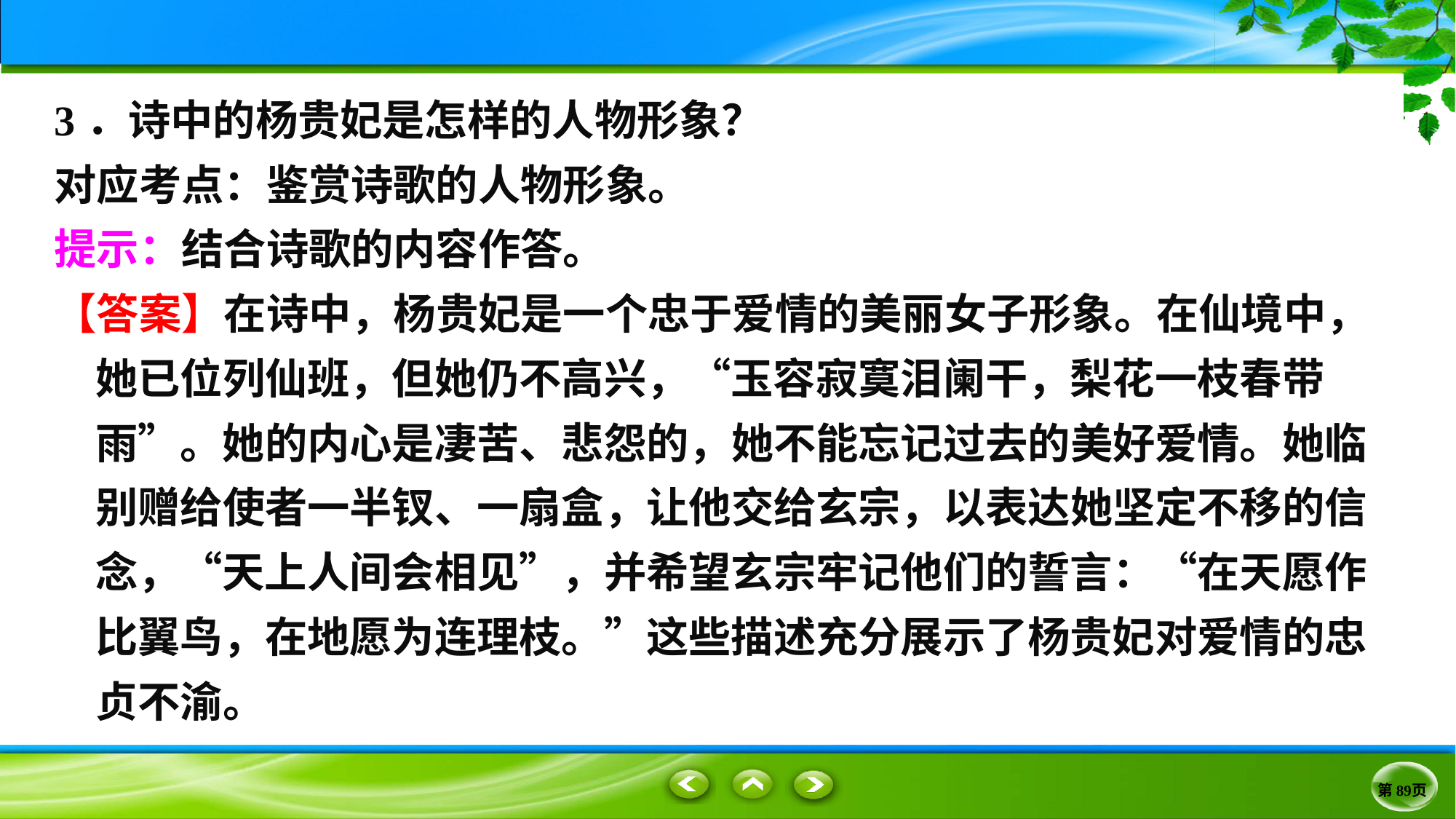

3．诗中的杨贵妃是怎样的人物形象？
对应考点：鉴赏诗歌的人物形象。
提示：结合诗歌的内容作答。
【答案】在诗中，杨贵妃是一个忠于爱情的美丽女子形象。在仙境中，她已位列仙班，但她仍不高兴，“玉容寂寞泪阑干，梨花一枝春带雨”。她的内心是凄苦、悲怨的，她不能忘记过去的美好爱情。她临别赠给使者一半钗、一扇盒，让他交给玄宗，以表达她坚定不移的信念，“天上人间会相见”，并希望玄宗牢记他们的誓言：“在天愿作比翼鸟，在地愿为连理枝。”这些描述充分展示了杨贵妃对爱情的忠贞不渝。